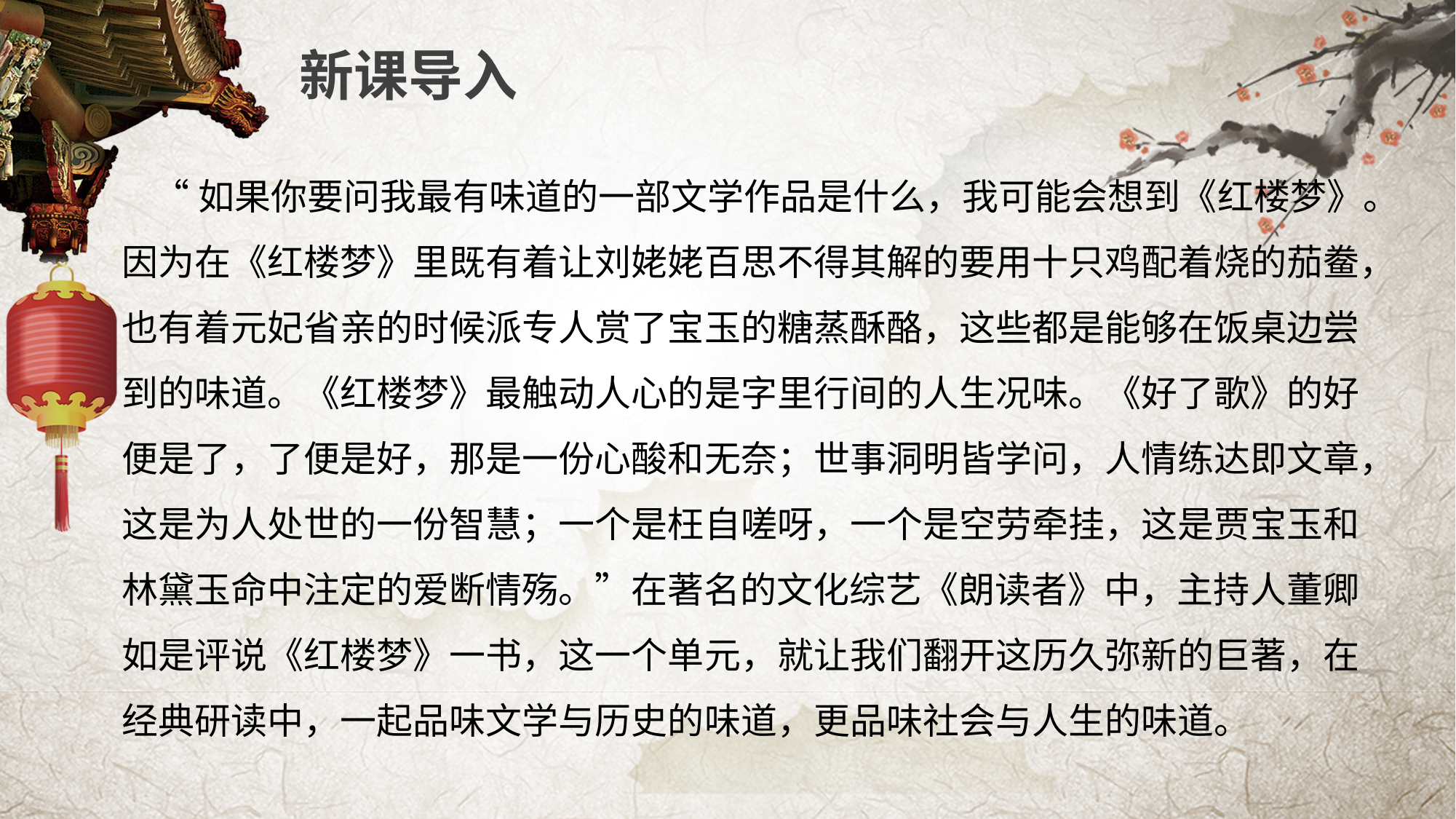

新课导入
    “如果你要问我最有味道的一部文学作品是什么，我可能会想到《红楼梦》。因为在《红楼梦》里既有着让刘姥姥百思不得其解的要用十只鸡配着烧的茄鲞，也有着元妃省亲的时候派专人赏了宝玉的糖蒸酥酪，这些都是能够在饭桌边尝到的味道。《红楼梦》最触动人心的是字里行间的人生况味。《好了歌》的好便是了，了便是好，那是一份心酸和无奈；世事洞明皆学问，人情练达即文章，这是为人处世的一份智慧；一个是枉自嗟呀，一个是空劳牵挂，这是贾宝玉和林黛玉命中注定的爱断情殇。”在著名的文化综艺《朗读者》中，主持人董卿如是评说《红楼梦》一书，这一个单元，就让我们翻开这历久弥新的巨著，在经典研读中，一起品味文学与历史的味道，更品味社会与人生的味道。